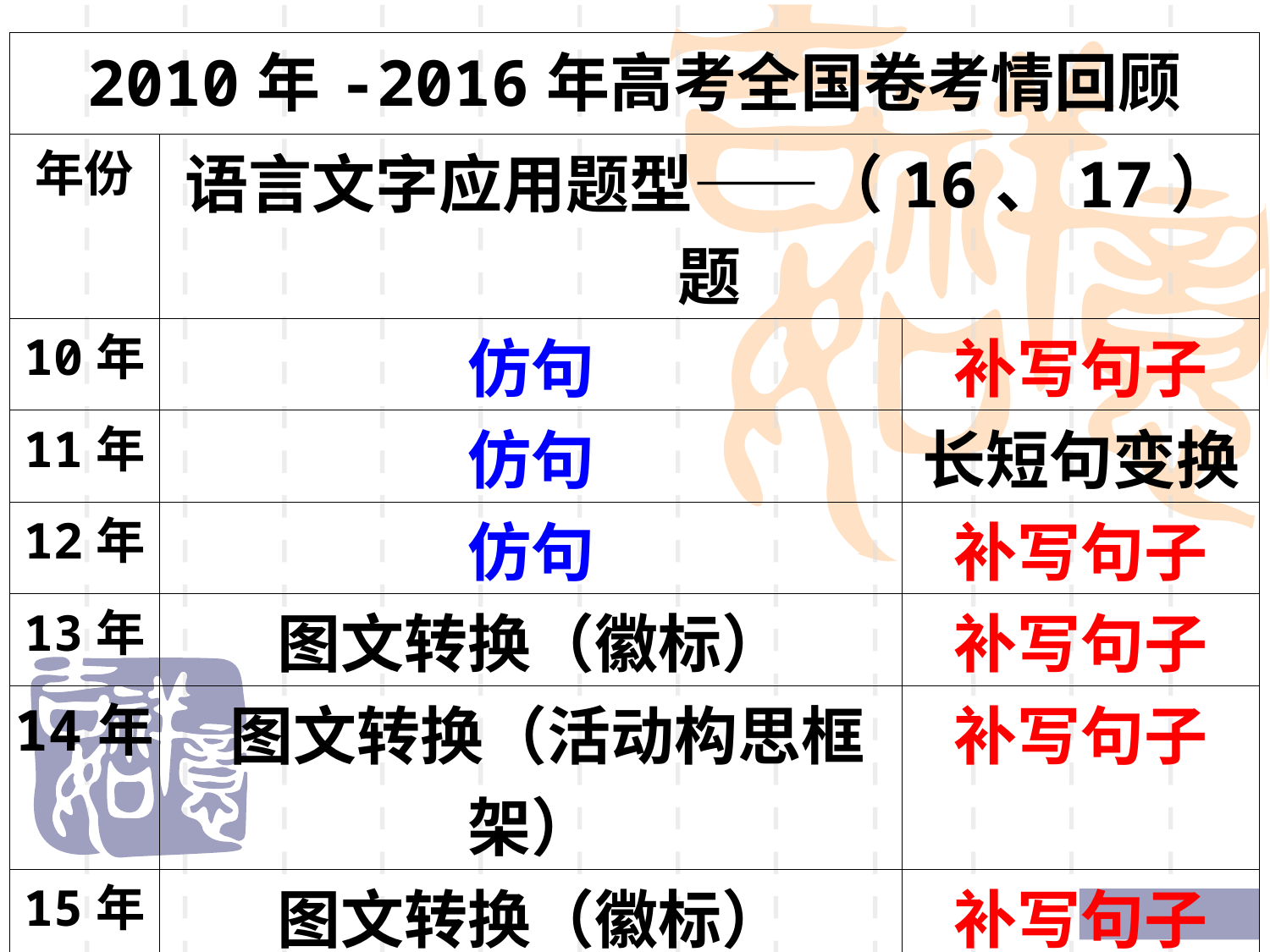

| 2010年-2016年高考全国卷考情回顾 |  |  |
| --- | --- | --- |
| 年份 | 语言文字应用题型——（16、17）题 |  |
| 10年 | 仿句 | 补写句子 |
| 11年 | 仿句 | 长短句变换 |
| 12年 | 仿句 | 补写句子 |
| 13年 | 图文转换（徽标） | 补写句子 |
| 14年 | 图文转换（活动构思框架） | 补写句子 |
| 15年 16年 | 图文转换（徽标） 图文转换（活动构思框架） | 补写句子 补写句子 |